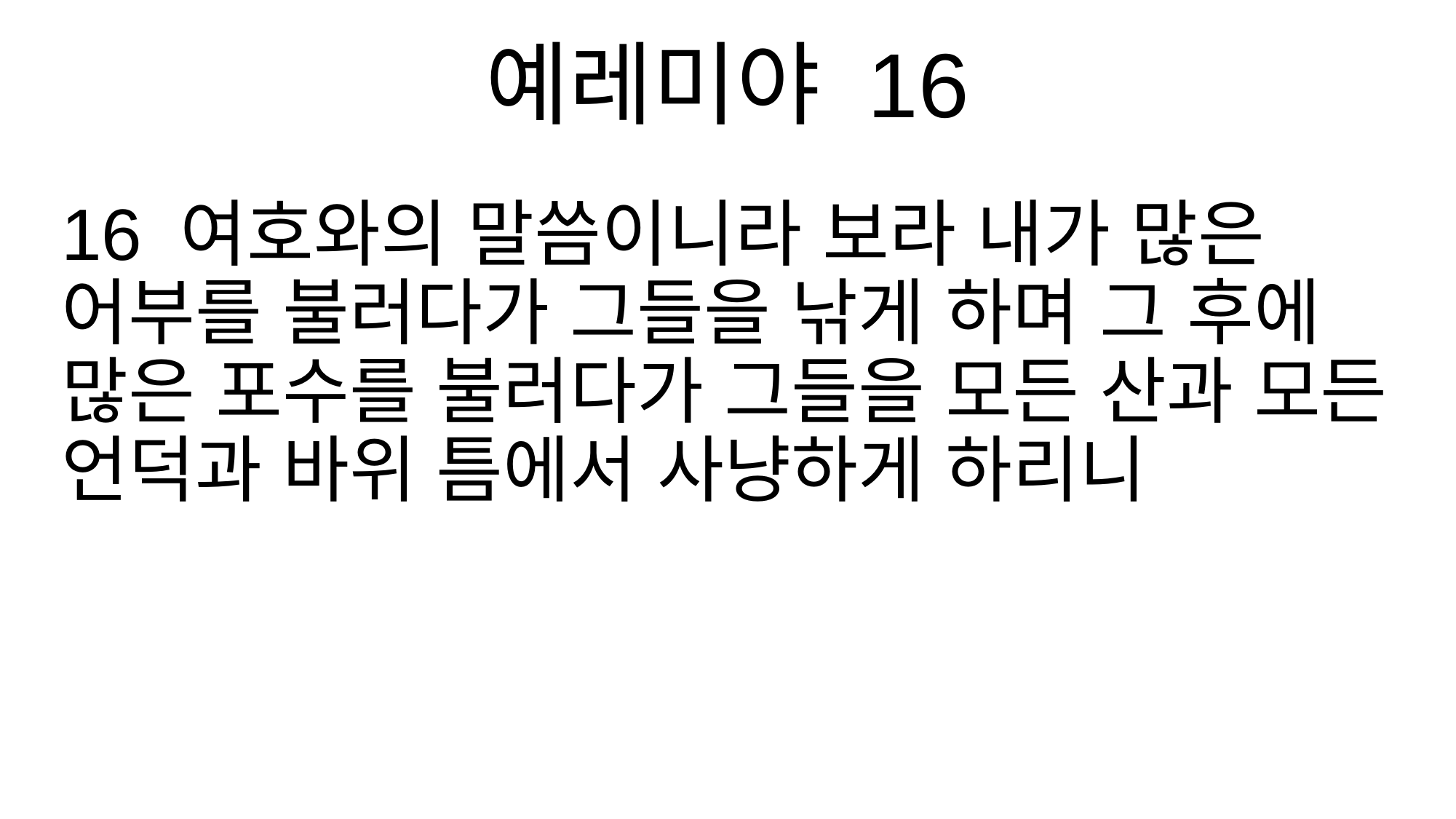

예레미야 16
16 여호와의 말씀이니라 보라 내가 많은 어부를 불러다가 그들을 낚게 하며 그 후에 많은 포수를 불러다가 그들을 모든 산과 모든 언덕과 바위 틈에서 사냥하게 하리니